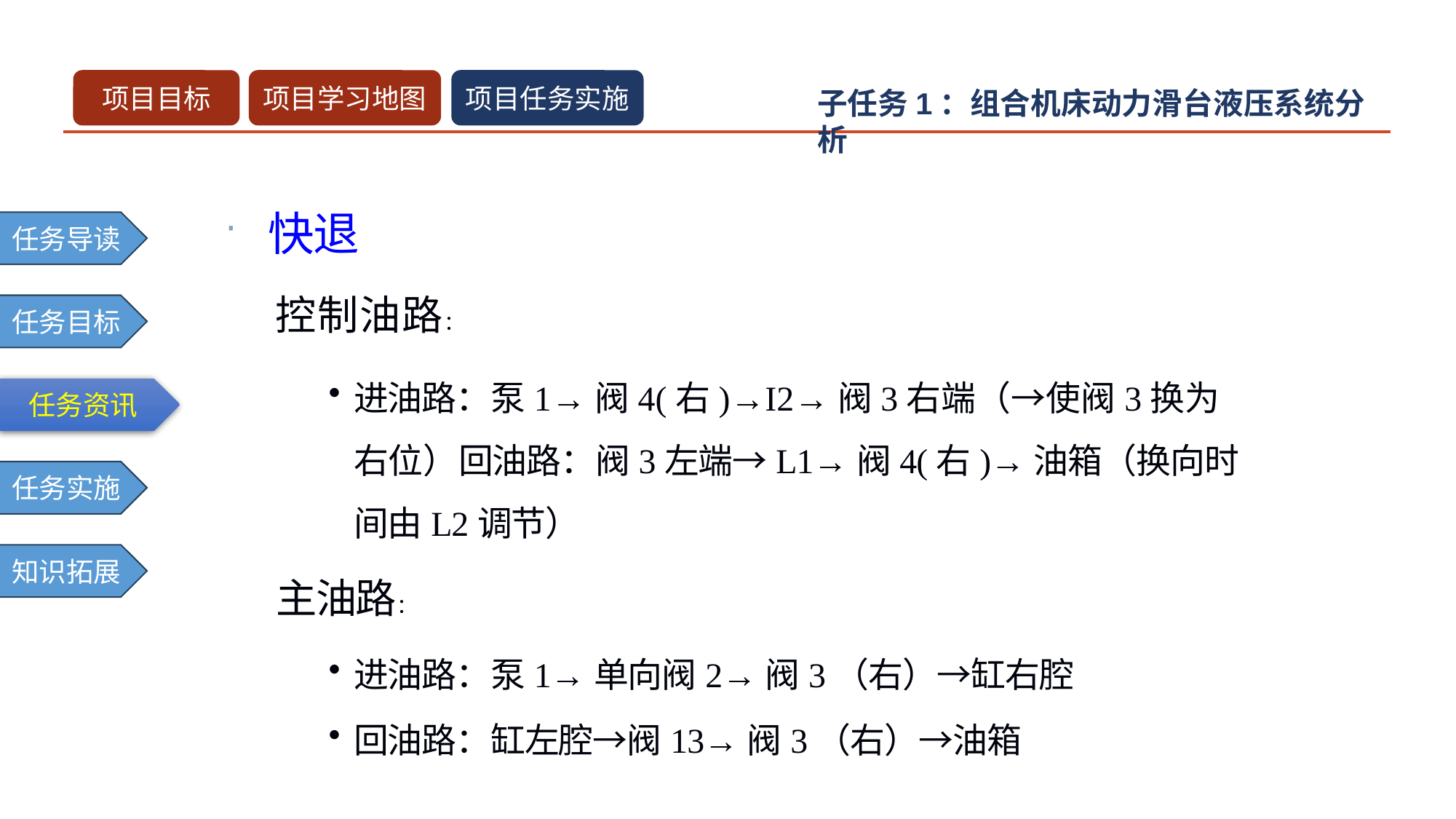

快退
    控制油路：
进油路：泵1→阀4(右)→I2→阀3右端（→使阀3换为右位）回油路：阀3左端→L1→阀4(右)→油箱（换向时间由L2调节）
     主油路：
进油路：泵1→单向阀2→阀3（右）→缸右腔
回油路：缸左腔→阀13→阀3（右）→油箱